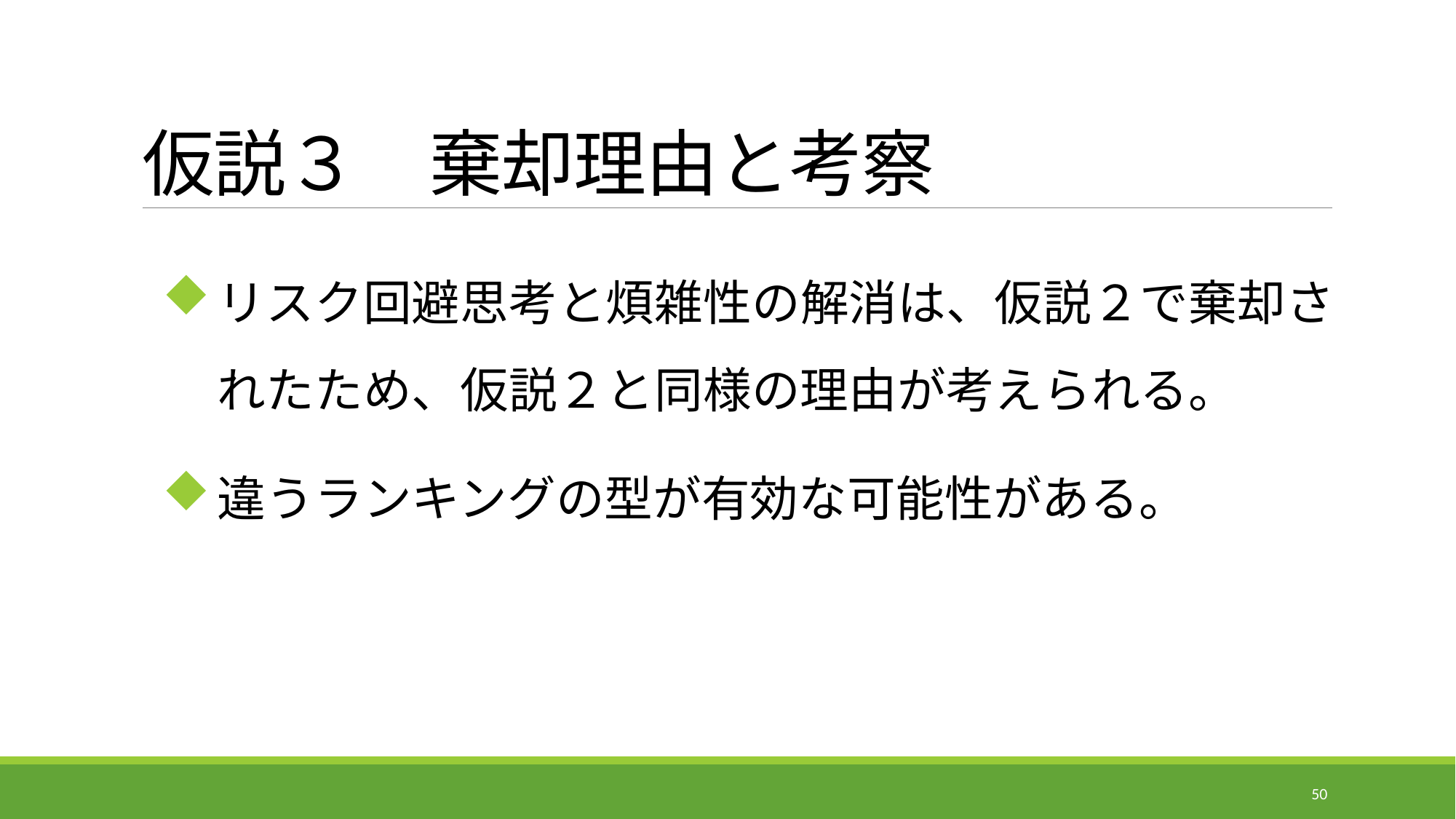

# 仮説３　棄却理由と考察
リスク回避思考と煩雑性の解消は、仮説２で棄却されたため、仮説２と同様の理由が考えられる。
違うランキングの型が有効な可能性がある。
50